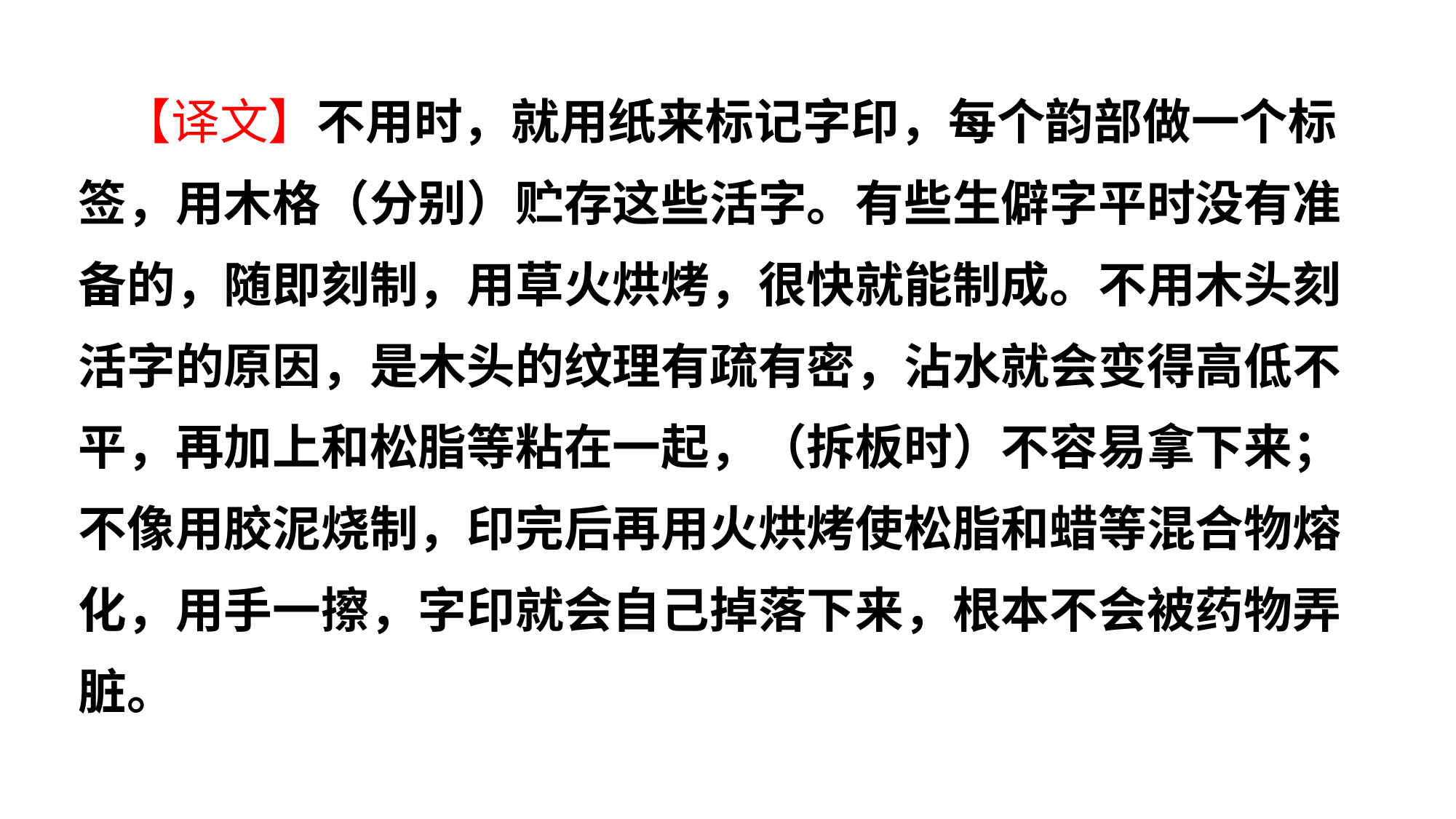

【译文】不用时，就用纸来标记字印，每个韵部做一个标签，用木格（分别）贮存这些活字。有些生僻字平时没有准备的，随即刻制，用草火烘烤，很快就能制成。不用木头刻活字的原因，是木头的纹理有疏有密，沾水就会变得高低不平，再加上和松脂等粘在一起，（拆板时）不容易拿下来；不像用胶泥烧制，印完后再用火烘烤使松脂和蜡等混合物熔化，用手一擦，字印就会自己掉落下来，根本不会被药物弄脏。